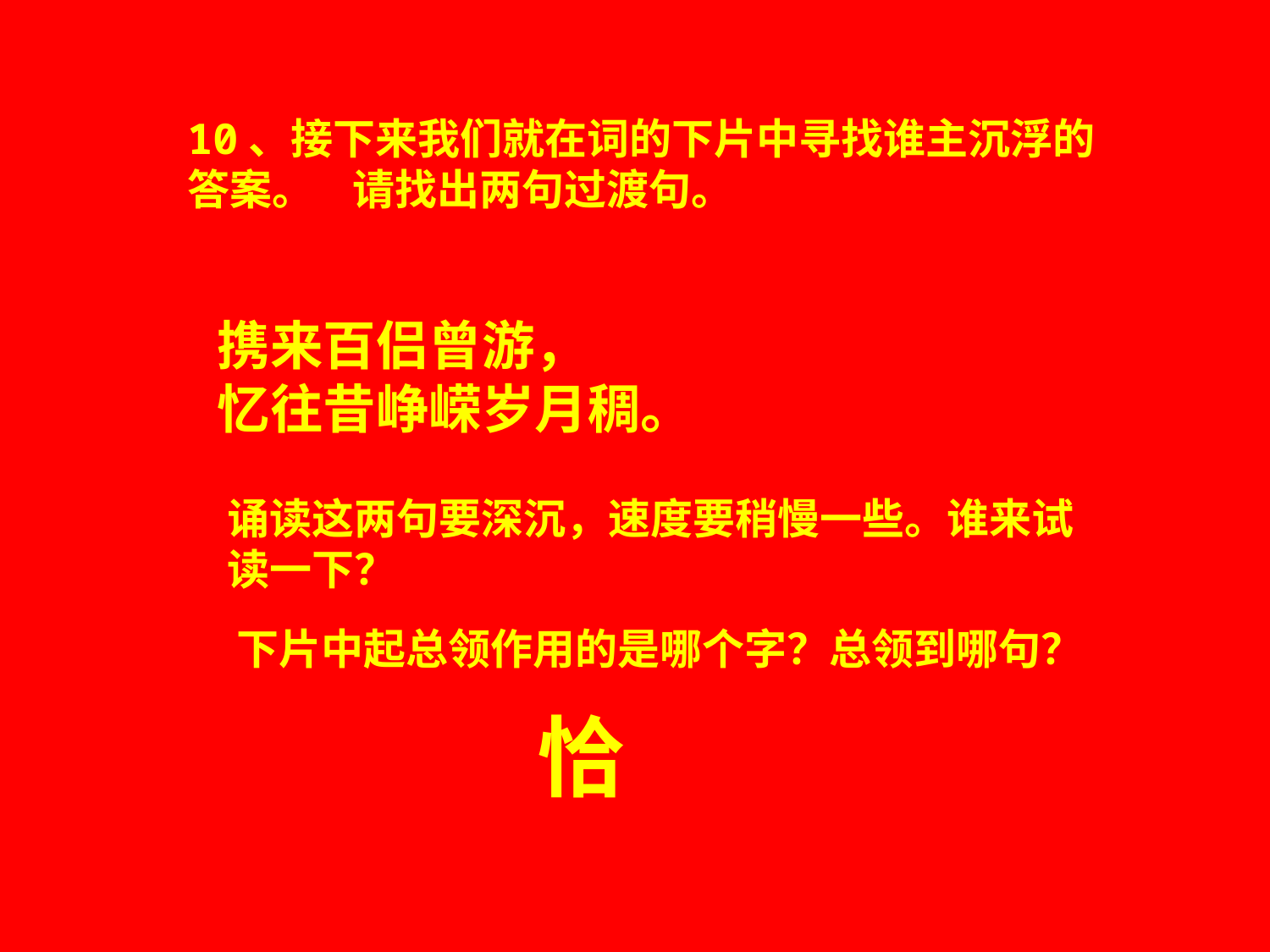

10、接下来我们就在词的下片中寻找谁主沉浮的答案。    请找出两句过渡句。
携来百侣曾游，
忆往昔峥嵘岁月稠。
诵读这两句要深沉，速度要稍慢一些。谁来试读一下？
  下片中起总领作用的是哪个字？总领到哪句？
恰